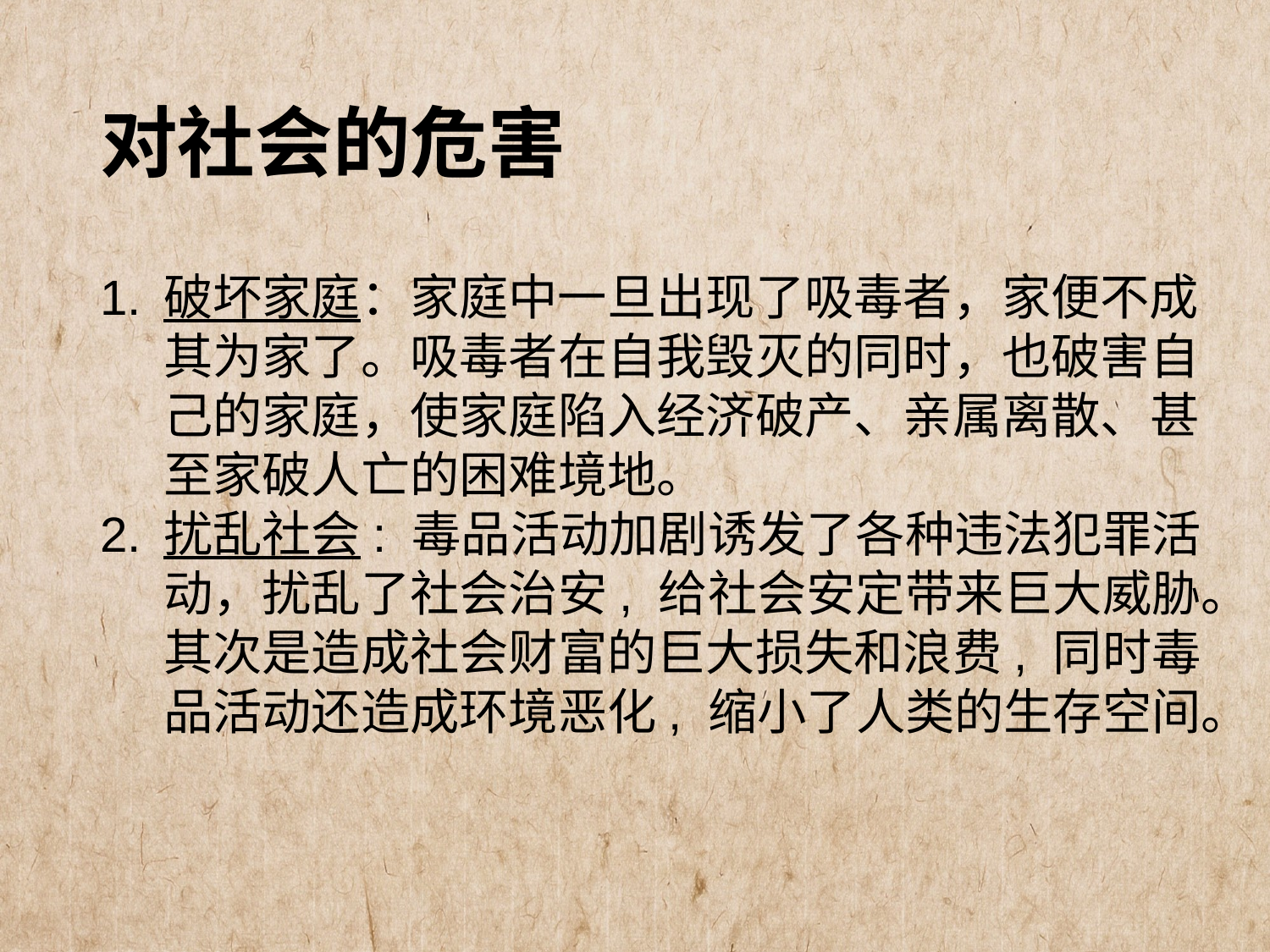

对社会的危害
破坏家庭：家庭中一旦出现了吸毒者，家便不成其为家了。吸毒者在自我毁灭的同时，也破害自己的家庭，使家庭陷入经济破产、亲属离散、甚至家破人亡的困难境地。
扰乱社会: 毒品活动加剧诱发了各种违法犯罪活动，扰乱了社会治安, 给社会安定带来巨大威胁。其次是造成社会财富的巨大损失和浪费, 同时毒品活动还造成环境恶化, 缩小了人类的生存空间。